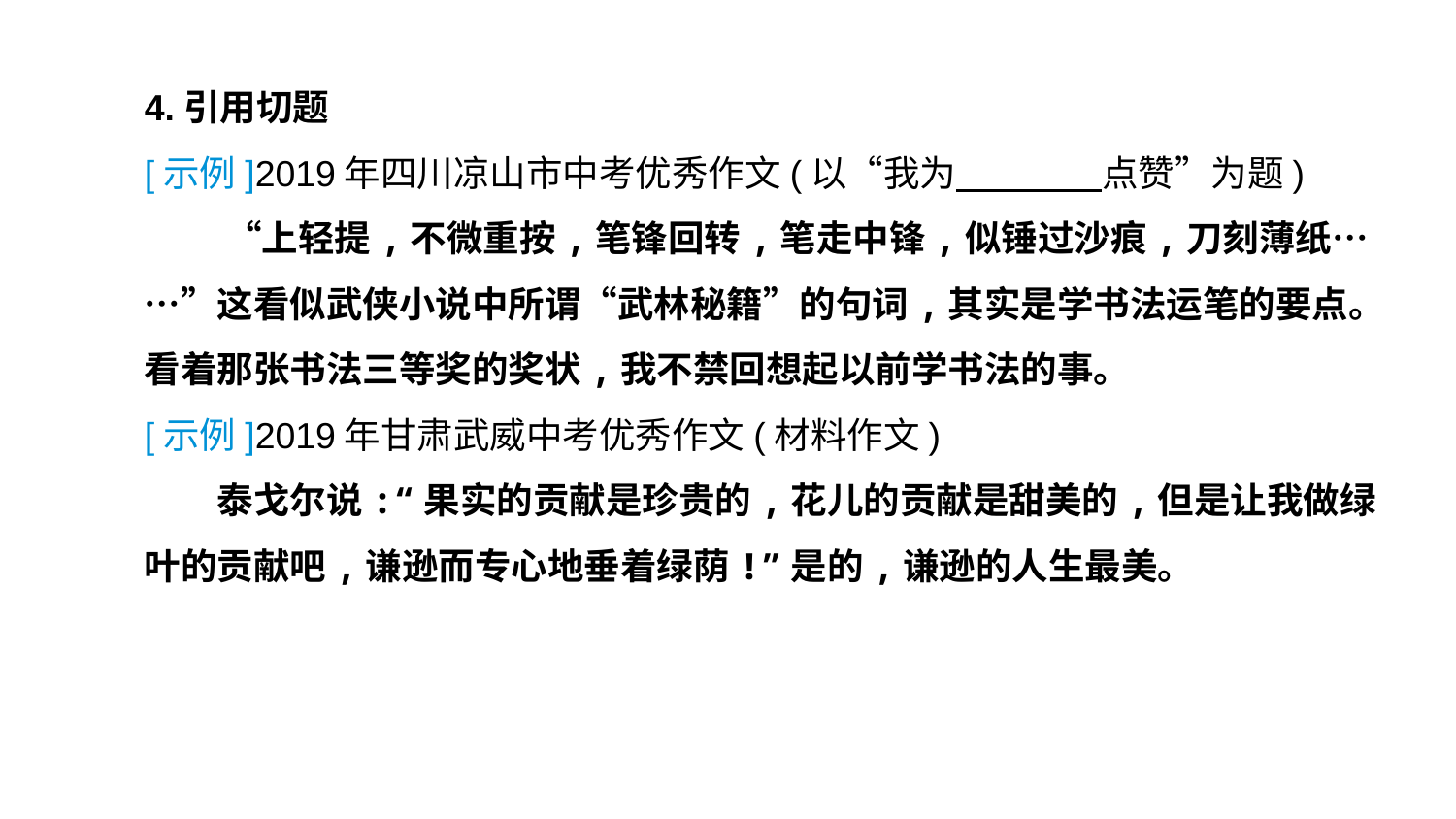

4.引用切题
[示例]2019年四川凉山市中考优秀作文(以“我为　　　　点赞”为题)
　　 “上轻提,不微重按,笔锋回转,笔走中锋,似锤过沙痕,刀刻薄纸……”这看似武侠小说中所谓“武林秘籍”的句词,其实是学书法运笔的要点。看着那张书法三等奖的奖状,我不禁回想起以前学书法的事。
[示例]2019年甘肃武威中考优秀作文(材料作文)
　　泰戈尔说:“果实的贡献是珍贵的,花儿的贡献是甜美的,但是让我做绿叶的贡献吧,谦逊而专心地垂着绿荫!”是的,谦逊的人生最美。